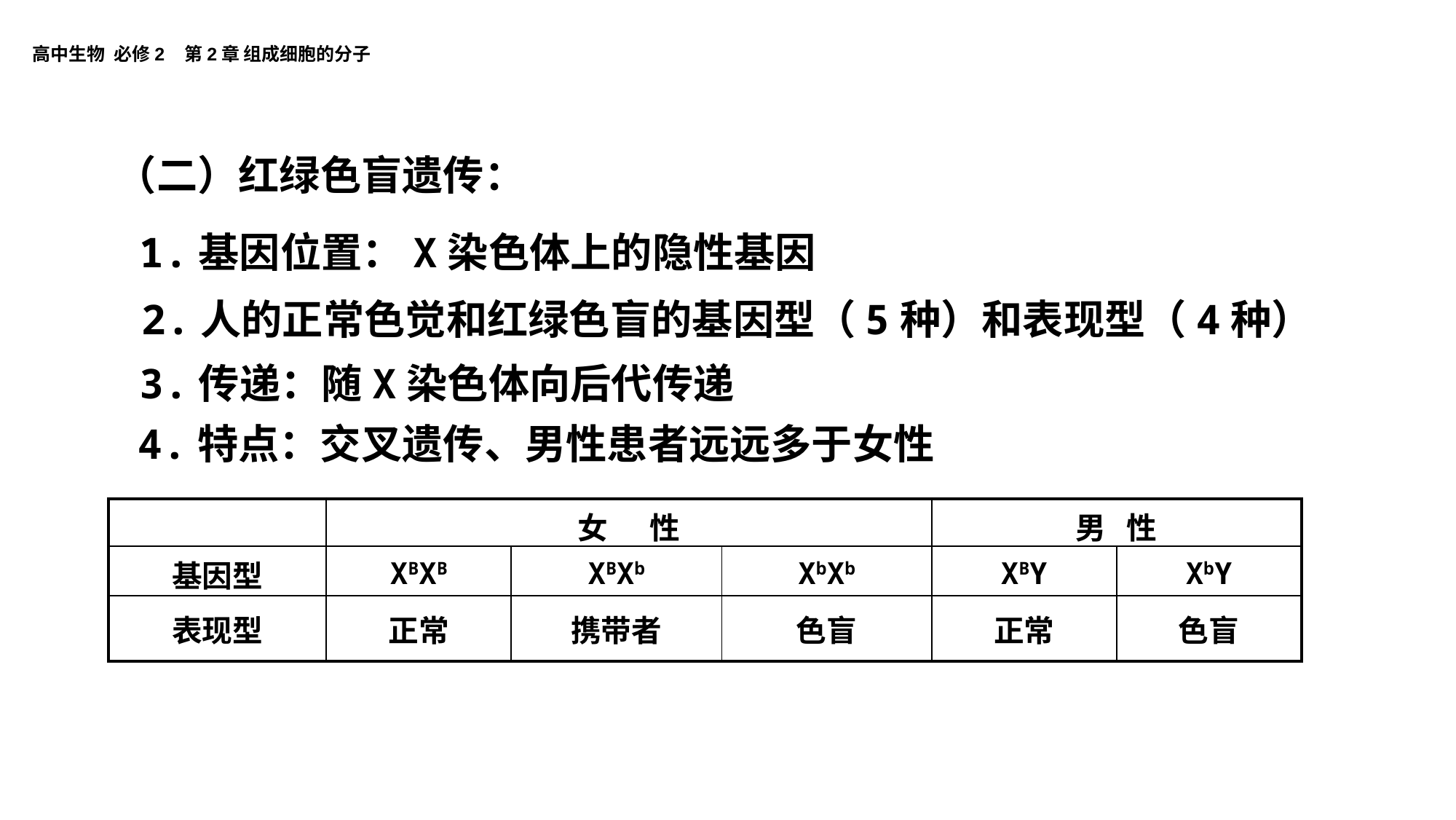

（二）红绿色盲遗传：
1.基因位置：X染色体上的隐性基因
2.人的正常色觉和红绿色盲的基因型（5种）和表现型（4种）
3.传递：随X染色体向后代传递
4.特点：交叉遗传、男性患者远远多于女性
|  | 女 性 |  |  | 男 性 |  |
| --- | --- | --- | --- | --- | --- |
| 基因型 | XBXB | XBXb | XbXb | XBY | XbY |
| 表现型 | 正常 | 携带者 | 色盲 | 正常 | 色盲 |